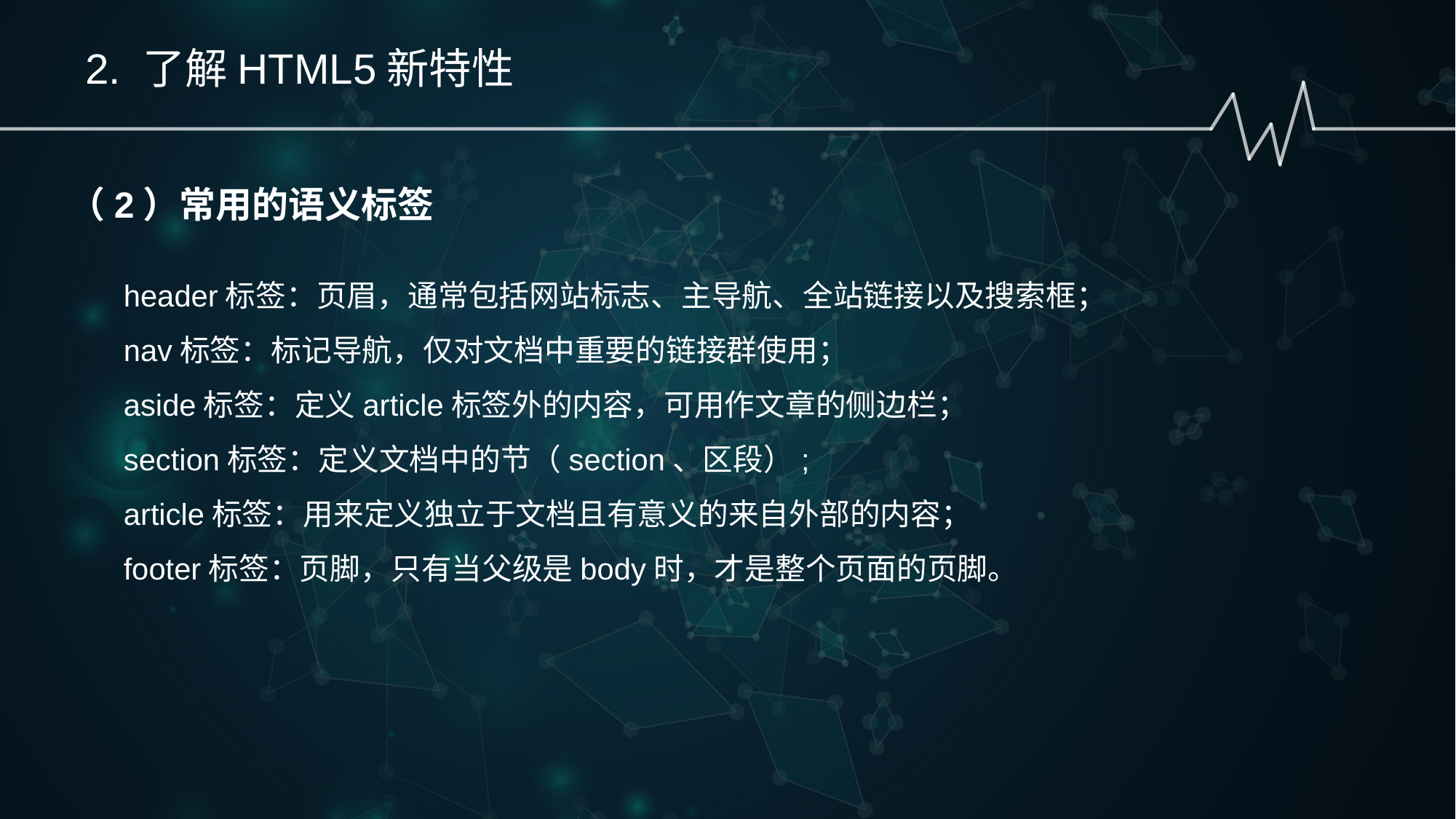

2. 了解HTML5新特性
（2）常用的语义标签

header标签：页眉，通常包括网站标志、主导航、全站链接以及搜索框；
nav标签：标记导航，仅对文档中重要的链接群使用；
aside标签：定义article标签外的内容，可用作文章的侧边栏；
section标签：定义文档中的节（section、区段）;
article标签：用来定义独立于文档且有意义的来自外部的内容；
footer标签：页脚，只有当父级是body时，才是整个页面的页脚。